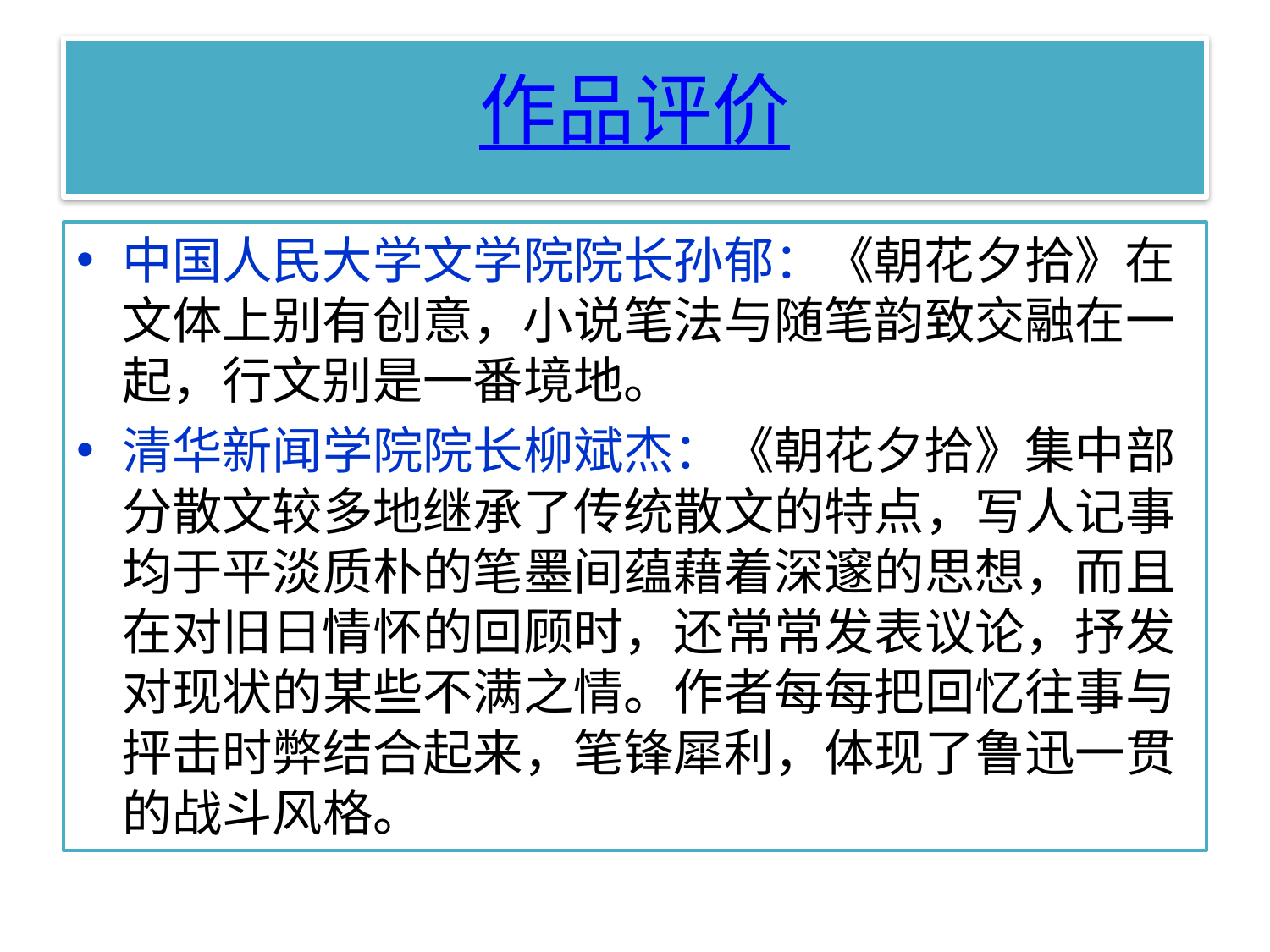

# 作品评价
中国人民大学文学院院长孙郁：《朝花夕拾》在文体上别有创意，小说笔法与随笔韵致交融在一起，行文别是一番境地。
清华新闻学院院长柳斌杰：《朝花夕拾》集中部分散文较多地继承了传统散文的特点，写人记事均于平淡质朴的笔墨间蕴藉着深邃的思想，而且在对旧日情怀的回顾时，还常常发表议论，抒发对现状的某些不满之情。作者每每把回忆往事与抨击时弊结合起来，笔锋犀利，体现了鲁迅一贯的战斗风格。